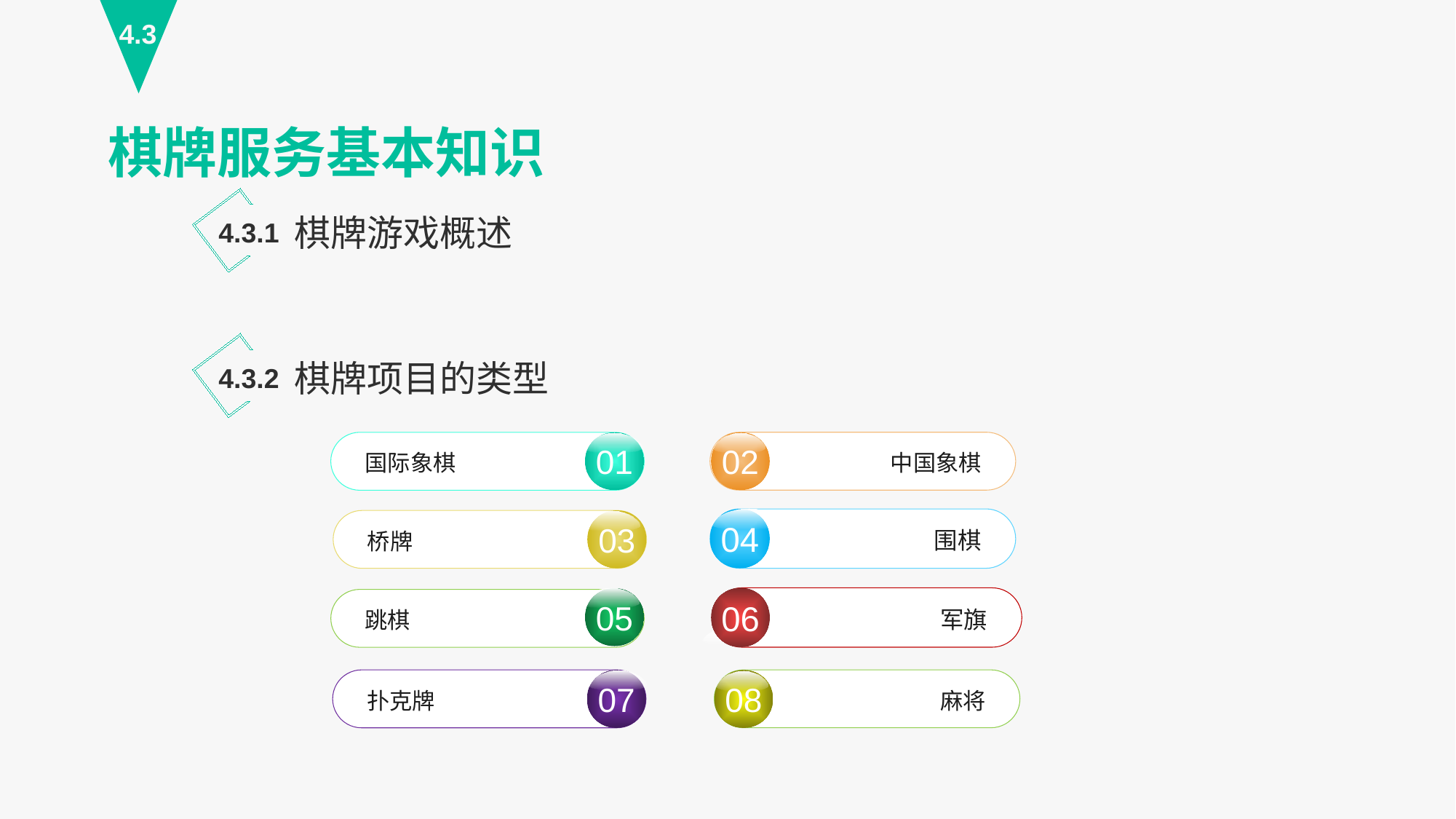

4.3
棋牌服务基本知识

棋牌游戏概述
4.3.1

棋牌项目的类型
4.3.2

02
中国象棋

麻将
08

01
国际象棋

04
围棋
06
军旗

03
桥牌

05
跳棋

扑克牌
07